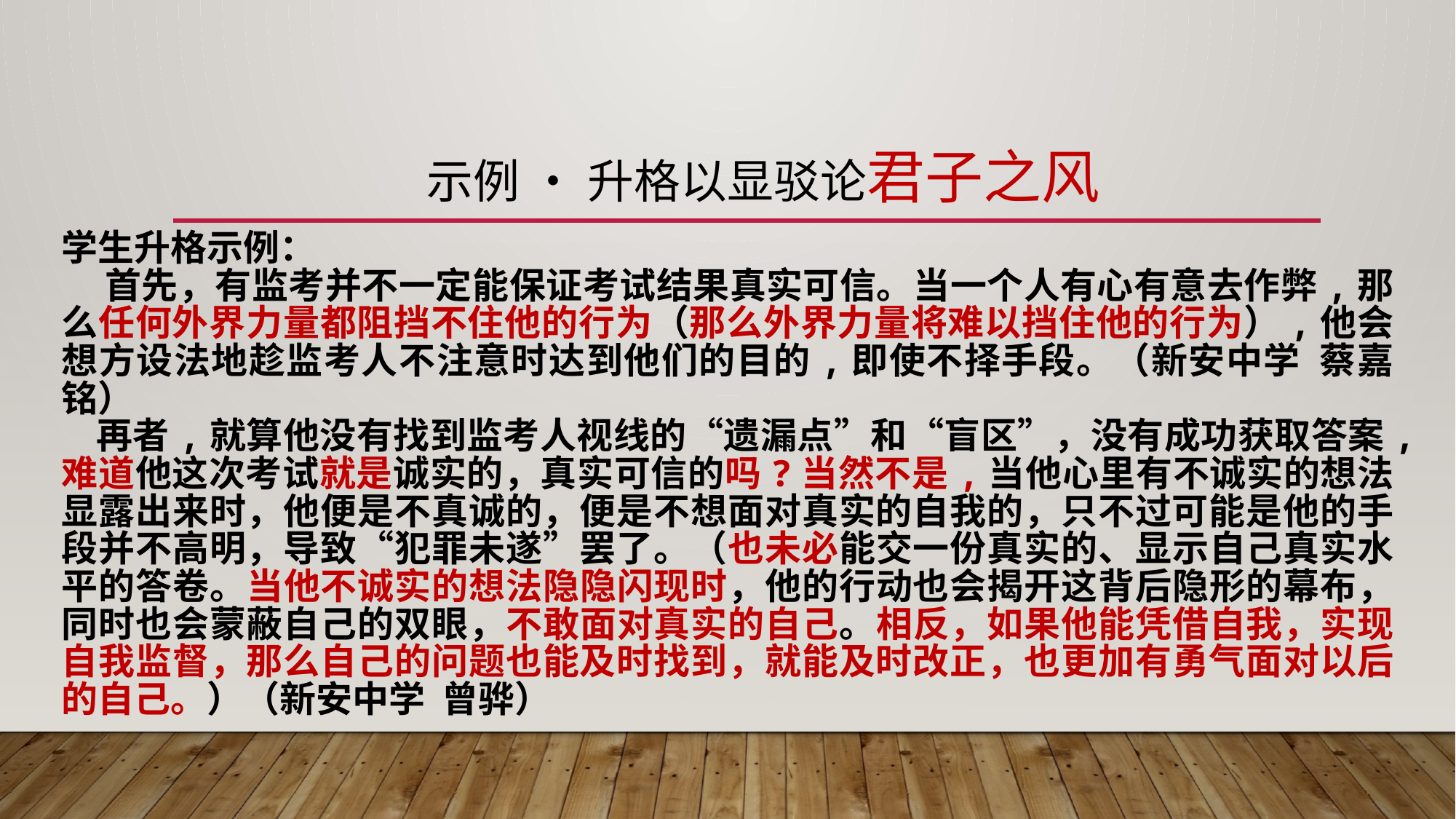

# 示例 • 升格以显驳论君子之风
学生升格示例：
    首先，有监考并不一定能保证考试结果真实可信。当一个人有心有意去作弊,那么任何外界力量都阻挡不住他的行为（那么外界力量将难以挡住他的行为）,他会想方设法地趁监考人不注意时达到他们的目的,即使不择手段。（新安中学  蔡嘉铭）
   再者,就算他没有找到监考人视线的“遗漏点”和“盲区”，没有成功获取答案,难道他这次考试就是诚实的，真实可信的吗?当然不是,当他心里有不诚实的想法显露出来时，他便是不真诚的，便是不想面对真实的自我的，只不过可能是他的手段并不高明，导致“犯罪未遂”罢了。（也未必能交一份真实的、显示自己真实水平的答卷。当他不诚实的想法隐隐闪现时，他的行动也会揭开这背后隐形的幕布，同时也会蒙蔽自己的双眼，不敢面对真实的自己。相反，如果他能凭借自我，实现自我监督，那么自己的问题也能及时找到，就能及时改正，也更加有勇气面对以后的自己。）（新安中学  曾骅）